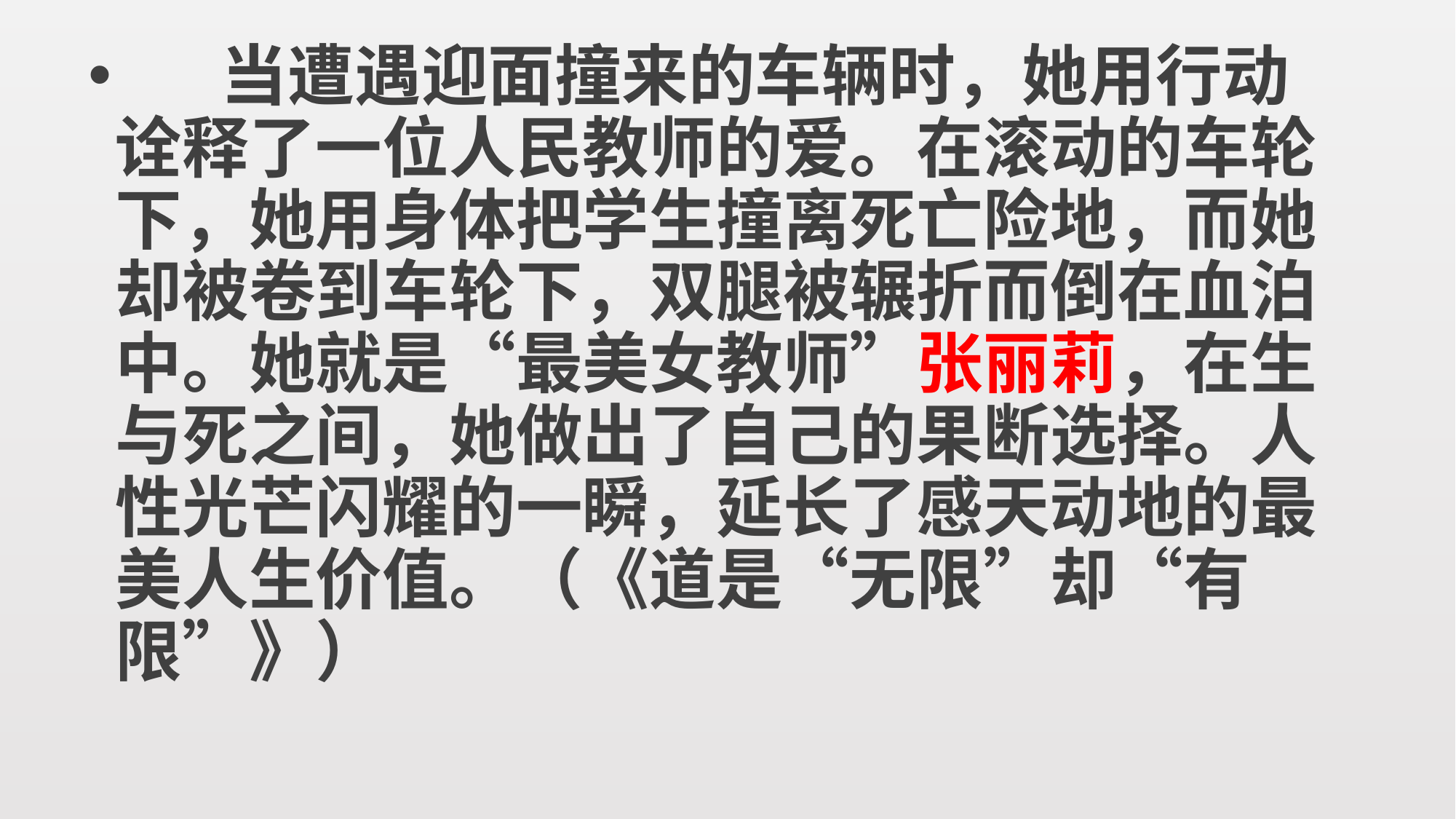

当遭遇迎面撞来的车辆时，她用行动诠释了一位人民教师的爱。在滚动的车轮下，她用身体把学生撞离死亡险地，而她却被卷到车轮下，双腿被辗折而倒在血泊中。她就是“最美女教师”张丽莉，在生与死之间，她做出了自己的果断选择。人性光芒闪耀的一瞬，延长了感天动地的最美人生价值。（《道是“无限”却“有限”》）